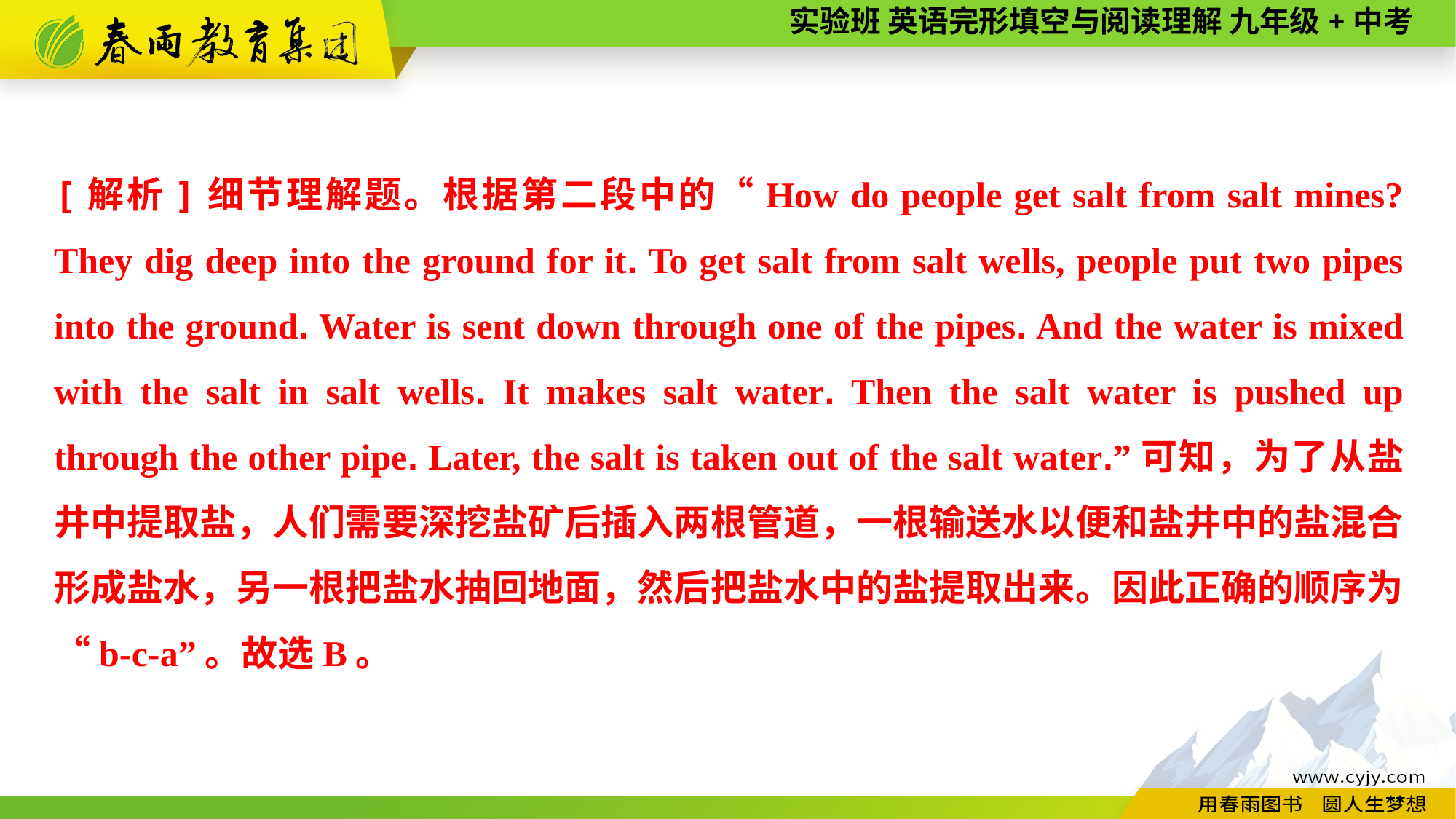

[解析]细节理解题。根据第二段中的“How do people get salt from salt mines? They dig deep into the ground for it. To get salt from salt wells, people put two pipes into the ground. Water is sent down through one of the pipes. And the water is mixed with the salt in salt wells. It makes salt water. Then the salt water is pushed up through the other pipe. Later, the salt is taken out of the salt water.”可知，为了从盐井中提取盐，人们需要深挖盐矿后插入两根管道，一根输送水以便和盐井中的盐混合形成盐水，另一根把盐水抽回地面，然后把盐水中的盐提取出来。因此正确的顺序为“b-c-a”。故选B。